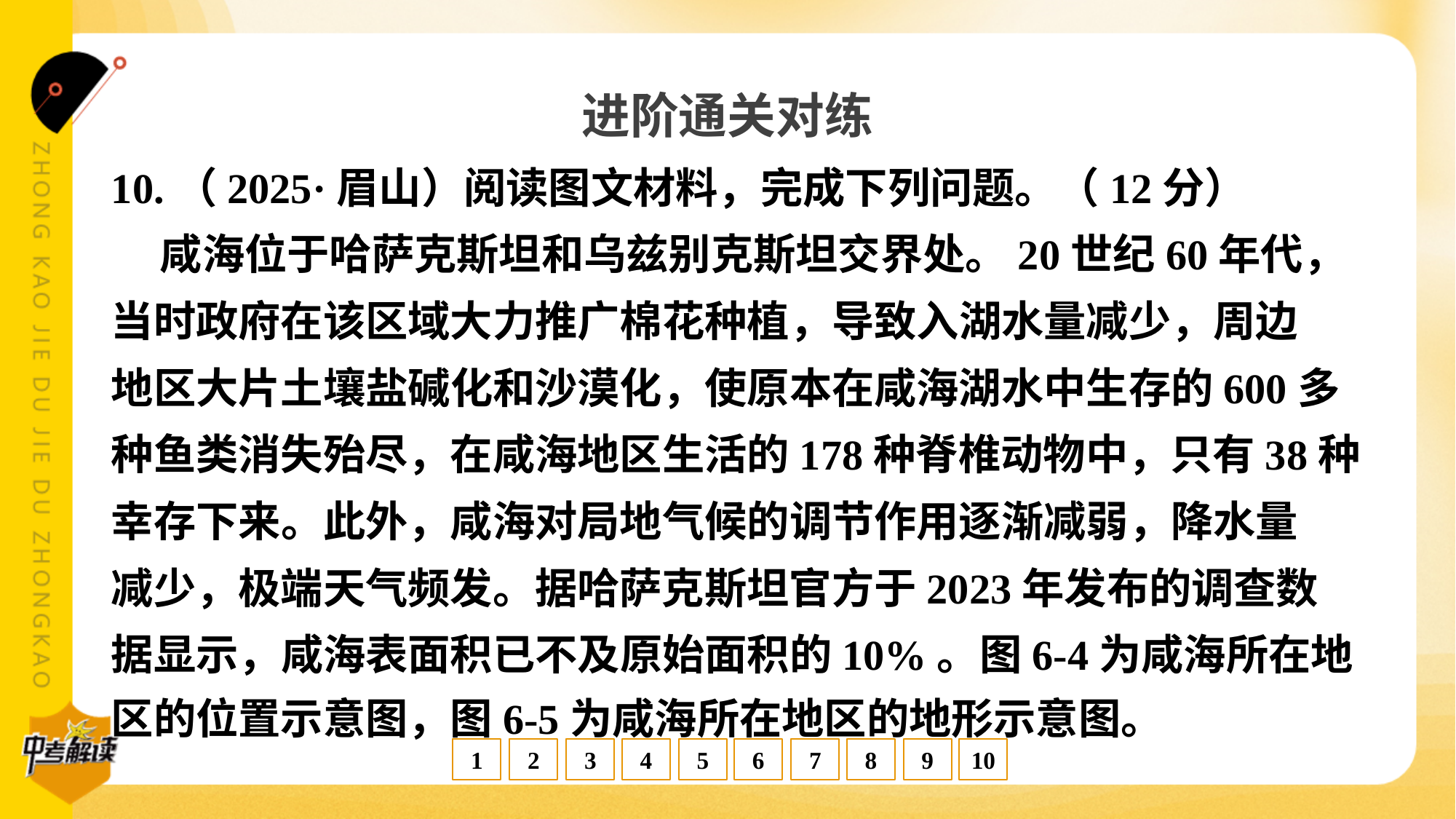

进阶通关对练
10.（2025·眉山）阅读图文材料，完成下列问题。（12分）
    咸海位于哈萨克斯坦和乌兹别克斯坦交界处。20世纪60年代，
当时政府在该区域大力推广棉花种植，导致入湖水量减少，周边
地区大片土壤盐碱化和沙漠化，使原本在咸海湖水中生存的600多
种鱼类消失殆尽，在咸海地区生活的178种脊椎动物中，只有38种
幸存下来。此外，咸海对局地气候的调节作用逐渐减弱，降水量
减少，极端天气频发。据哈萨克斯坦官方于2023年发布的调查数
据显示，咸海表面积已不及原始面积的10%。图6-4为咸海所在地
区的位置示意图，图6-5为咸海所在地区的地形示意图。